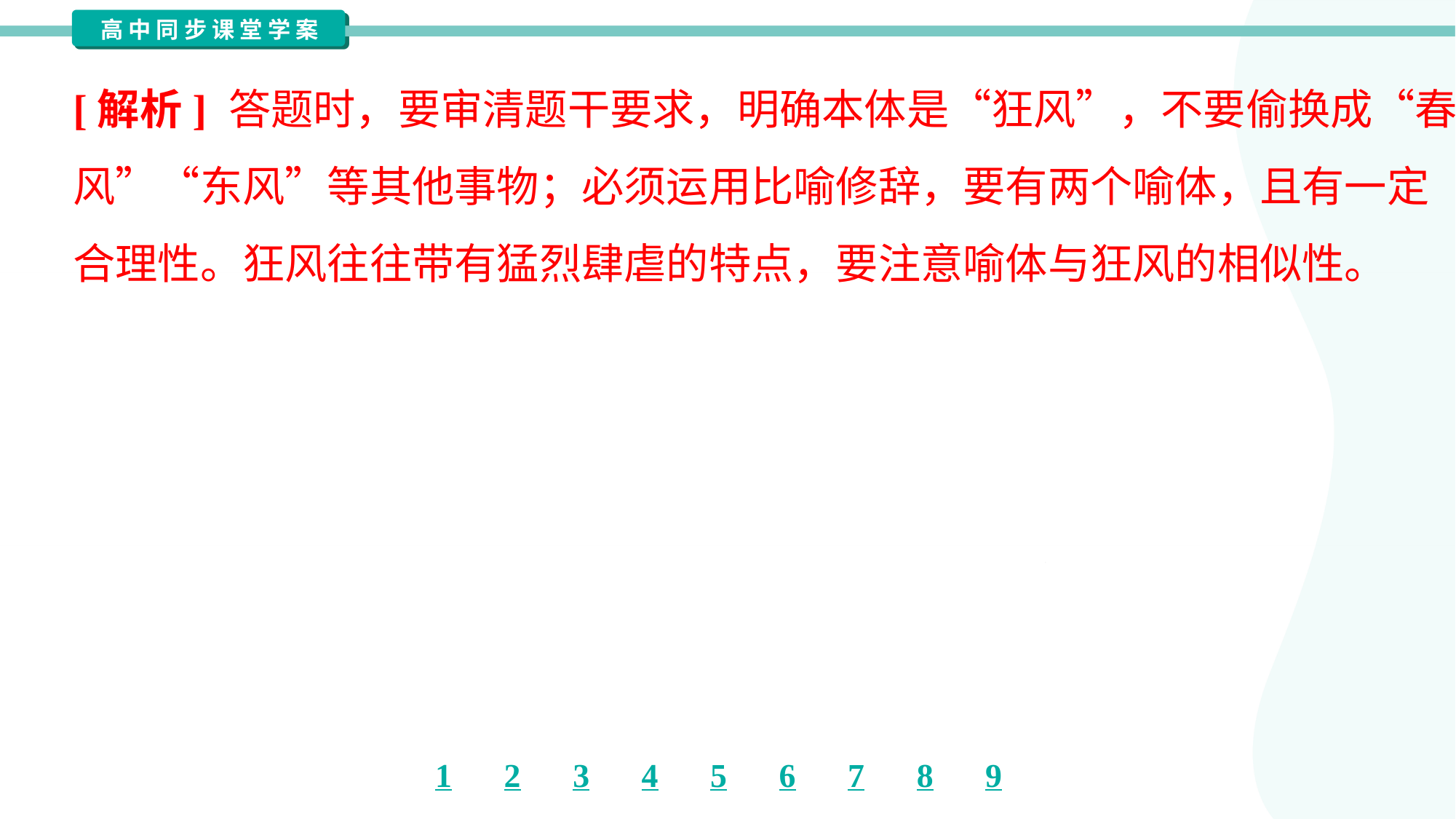

[解析] 答题时，要审清题干要求，明确本体是“狂风”，不要偷换成“春
风”“东风”等其他事物；必须运用比喻修辞，要有两个喻体，且有一定
合理性。狂风往往带有猛烈肆虐的特点，要注意喻体与狂风的相似性。